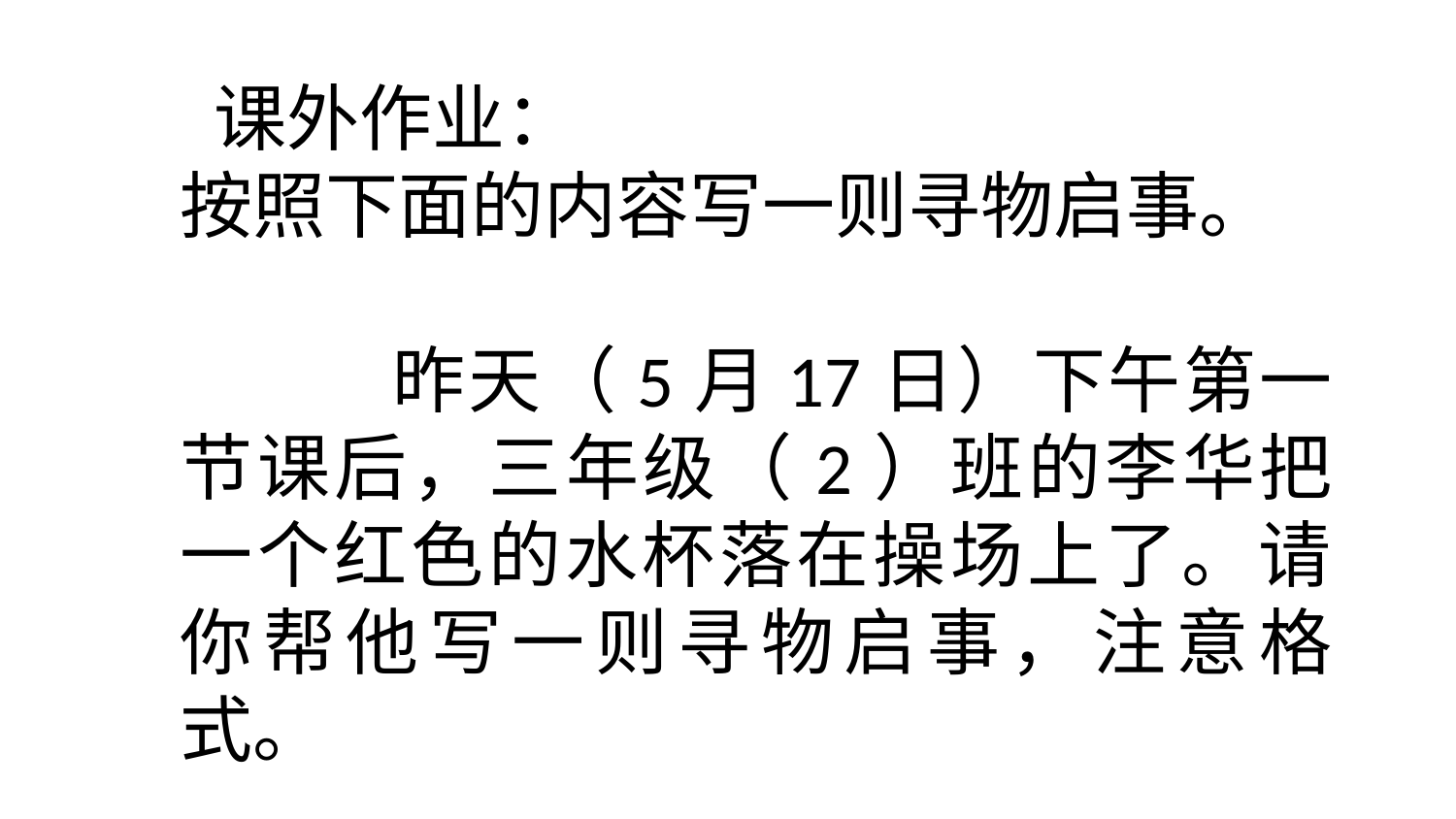

课外作业：
按照下面的内容写一则寻物启事。

          昨天（5月17日）下午第一节课后，三年级（2）班的李华把一个红色的水杯落在操场上了。请你帮他写一则寻物启事，注意格式。